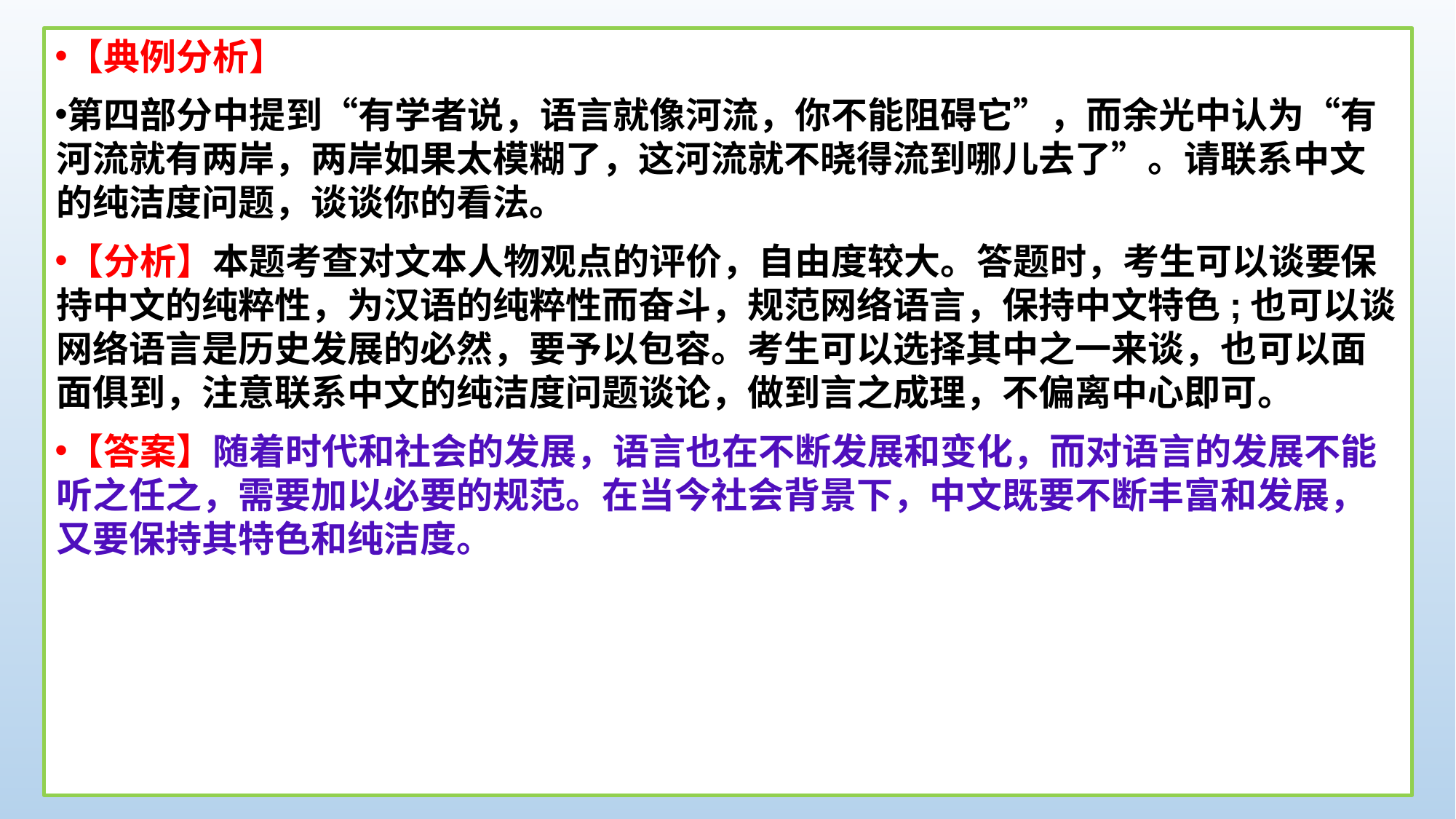

【典例分析】
第四部分中提到“有学者说，语言就像河流，你不能阻碍它”，而余光中认为“有河流就有两岸，两岸如果太模糊了，这河流就不晓得流到哪儿去了”。请联系中文的纯洁度问题，谈谈你的看法。
【分析】本题考查对文本人物观点的评价，自由度较大。答题时，考生可以谈要保持中文的纯粹性，为汉语的纯粹性而奋斗，规范网络语言，保持中文特色;也可以谈网络语言是历史发展的必然，要予以包容。考生可以选择其中之一来谈，也可以面面俱到，注意联系中文的纯洁度问题谈论，做到言之成理，不偏离中心即可。
【答案】随着时代和社会的发展，语言也在不断发展和变化，而对语言的发展不能听之任之，需要加以必要的规范。在当今社会背景下，中文既要不断丰富和发展，又要保持其特色和纯洁度。